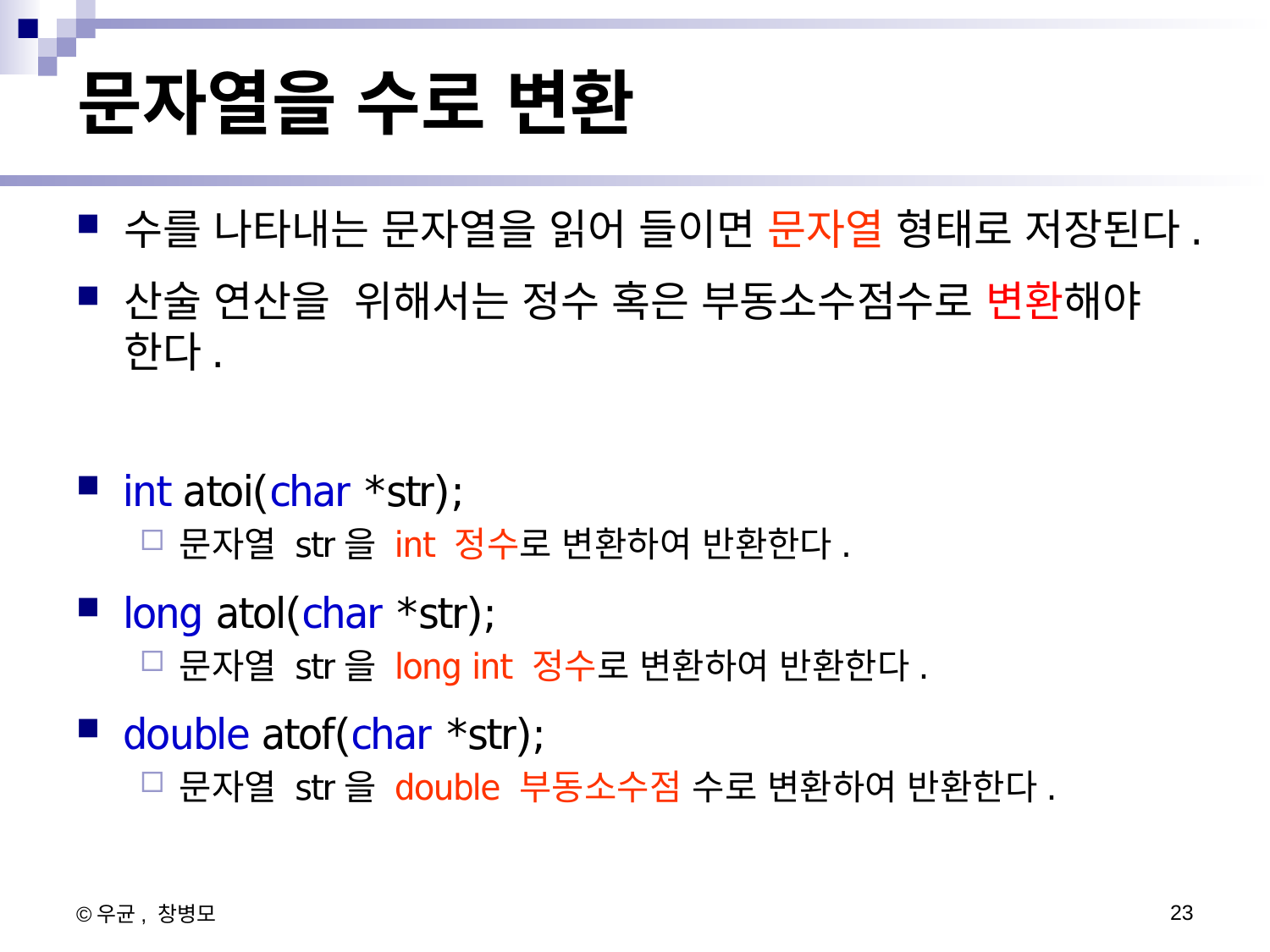

# 문자열을 수로 변환
수를 나타내는 문자열을 읽어 들이면 문자열 형태로 저장된다.
산술 연산을  위해서는 정수 혹은 부동소수점수로 변환해야 한다.

int atoi(char *str);
문자열 str을 int 정수로 변환하여 반환한다.
long atol(char *str);
문자열 str을 long int 정수로 변환하여 반환한다.
double atof(char *str);
문자열 str을 double 부동소수점 수로 변환하여 반환한다.
©우균, 창병모
23